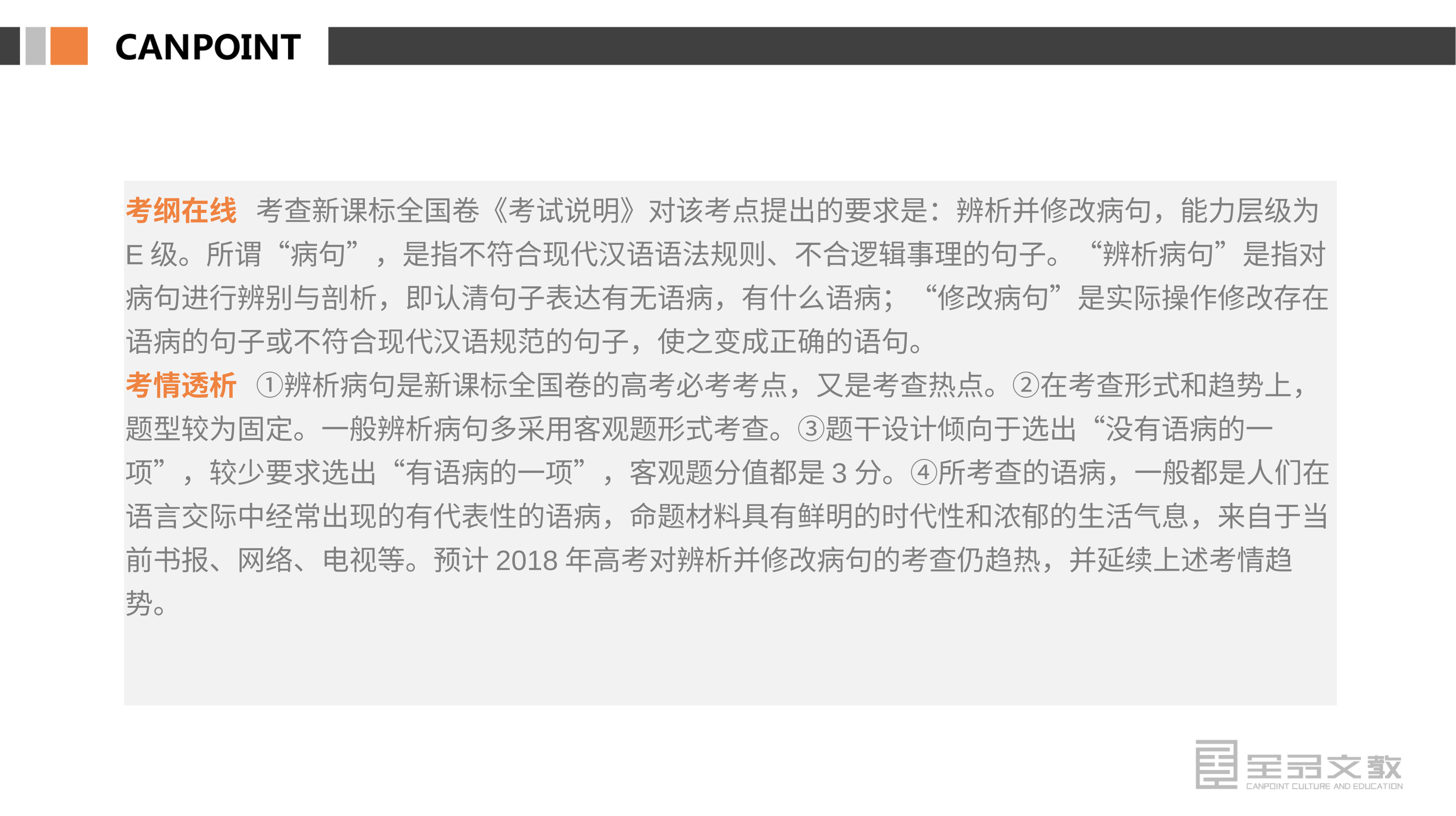

考纲在线   考查新课标全国卷《考试说明》对该考点提出的要求是：辨析并修改病句，能力层级为E级。所谓“病句”，是指不符合现代汉语语法规则、不合逻辑事理的句子。“辨析病句”是指对病句进行辨别与剖析，即认清句子表达有无语病，有什么语病；“修改病句”是实际操作修改存在语病的句子或不符合现代汉语规范的句子，使之变成正确的语句。
考情透析   ①辨析病句是新课标全国卷的高考必考考点，又是考查热点。②在考查形式和趋势上，题型较为固定。一般辨析病句多采用客观题形式考查。③题干设计倾向于选出“没有语病的一项”，较少要求选出“有语病的一项”，客观题分值都是3分。④所考查的语病，一般都是人们在语言交际中经常出现的有代表性的语病，命题材料具有鲜明的时代性和浓郁的生活气息，来自于当前书报、网络、电视等。预计2018年高考对辨析并修改病句的考查仍趋热，并延续上述考情趋势。